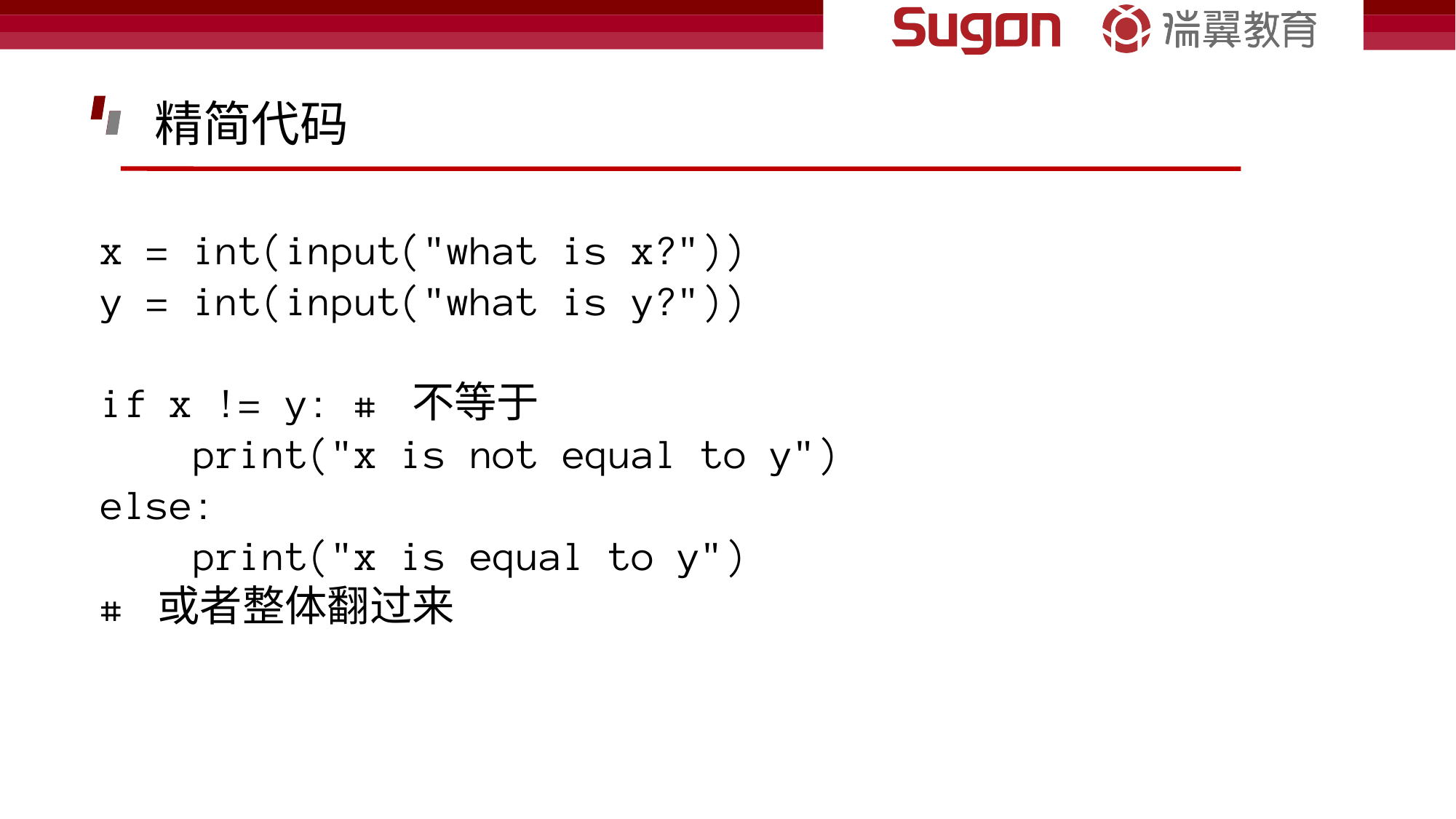

精简代码

x = int(input("what is x?"))
y = int(input("what is y?"))
if x != y: # 不等于
    print("x is not equal to y")
else:
    print("x is equal to y")
# 或者整体翻过来